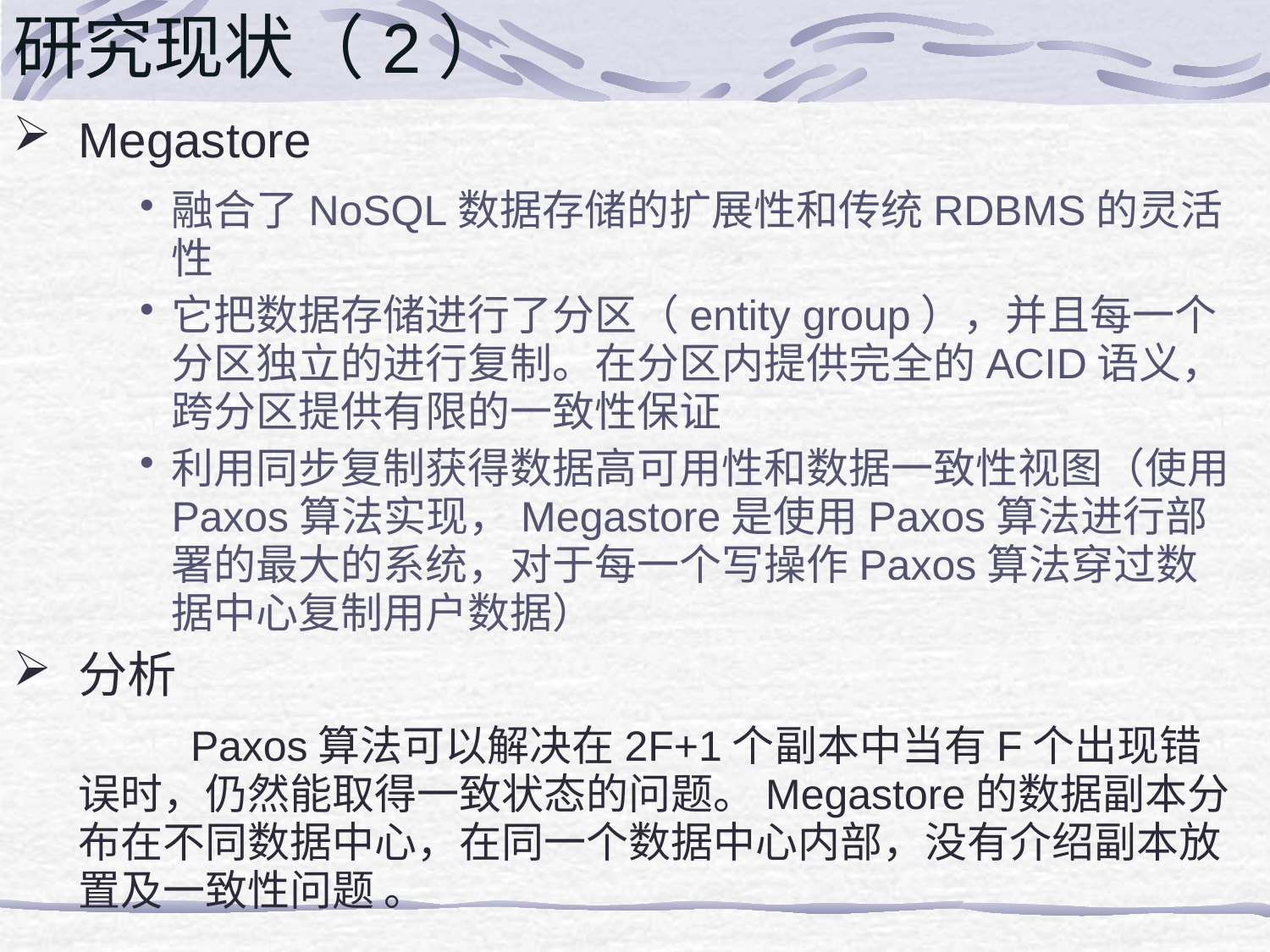

# 研究现状（2）
Megastore
融合了NoSQL数据存储的扩展性和传统RDBMS的灵活性
它把数据存储进行了分区（entity group），并且每一个分区独立的进行复制。在分区内提供完全的ACID语义，跨分区提供有限的一致性保证
利用同步复制获得数据高可用性和数据一致性视图（使用Paxos算法实现，Megastore是使用Paxos算法进行部署的最大的系统，对于每一个写操作Paxos算法穿过数据中心复制用户数据）
分析
               Paxos算法可以解决在2F+1个副本中当有F个出现错误时，仍然能取得一致状态的问题。Megastore的数据副本分布在不同数据中心，在同一个数据中心内部，没有介绍副本放置及一致性问题 。